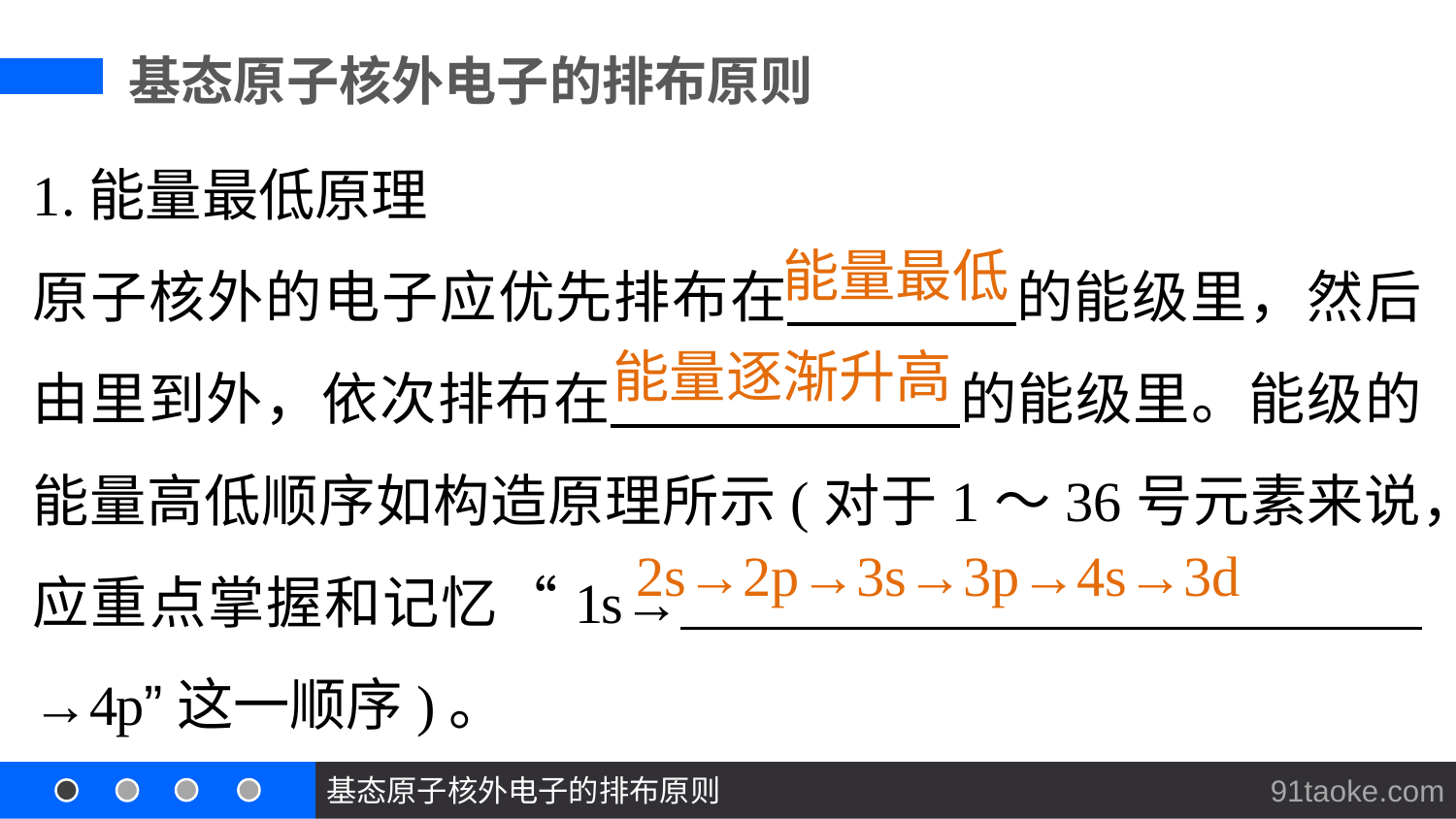

基态原子核外电子的排布原则

1.能量最低原理
原子核外的电子应优先排布在                的能级里，然后由里到外，依次排布在                         的能级里。能级的能量高低顺序如构造原理所示(对于1～36号元素来说，应重点掌握和记忆“1s→                                           →4p”这一顺序)。
能量最低
能量逐渐升高
2s→2p→3s→3p→4s→3d